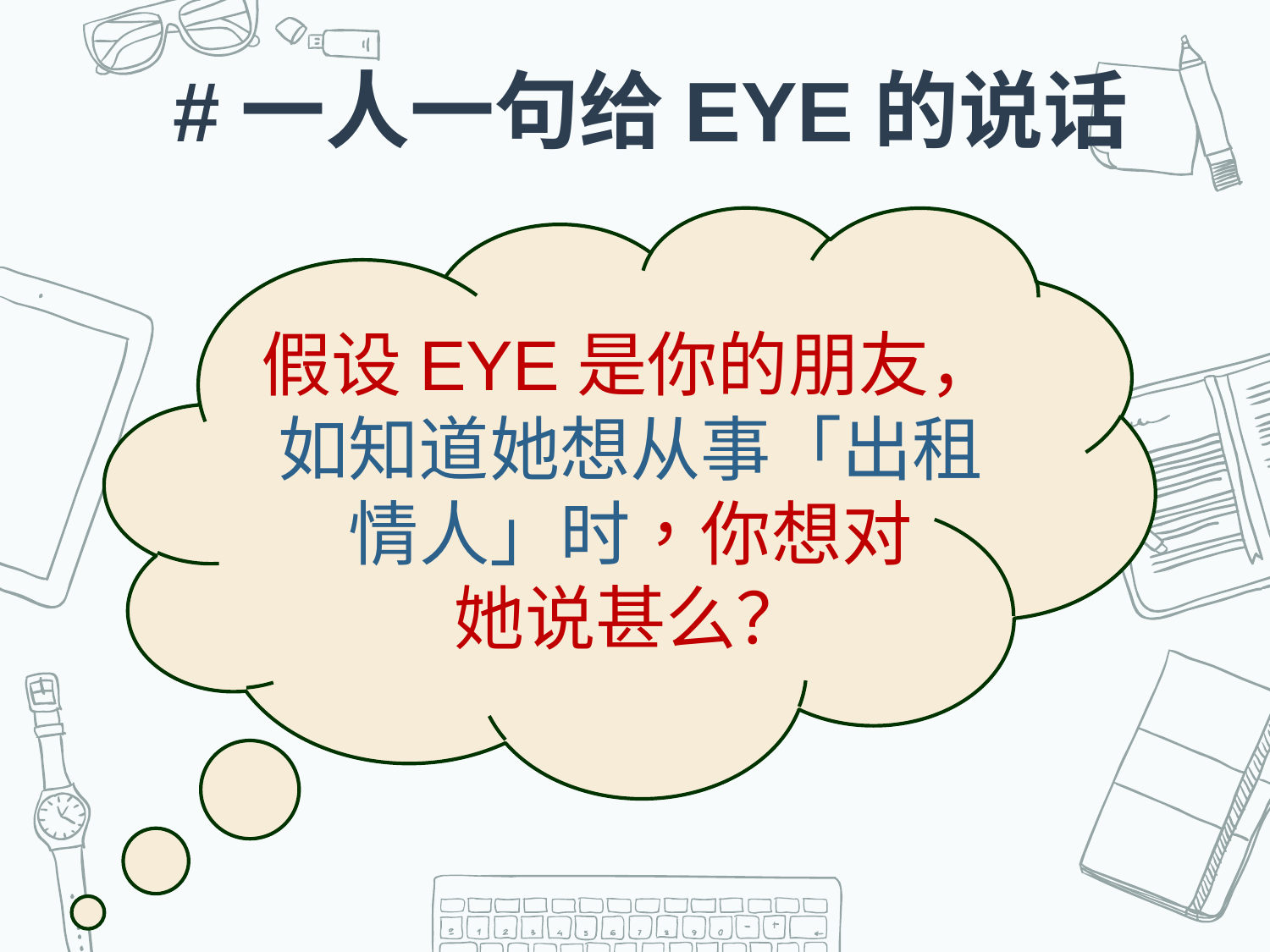

#一人一句给EYE的说话

假设EYE是你的朋友，如知道她想从事「出租情人」时，你想对
她说甚么？